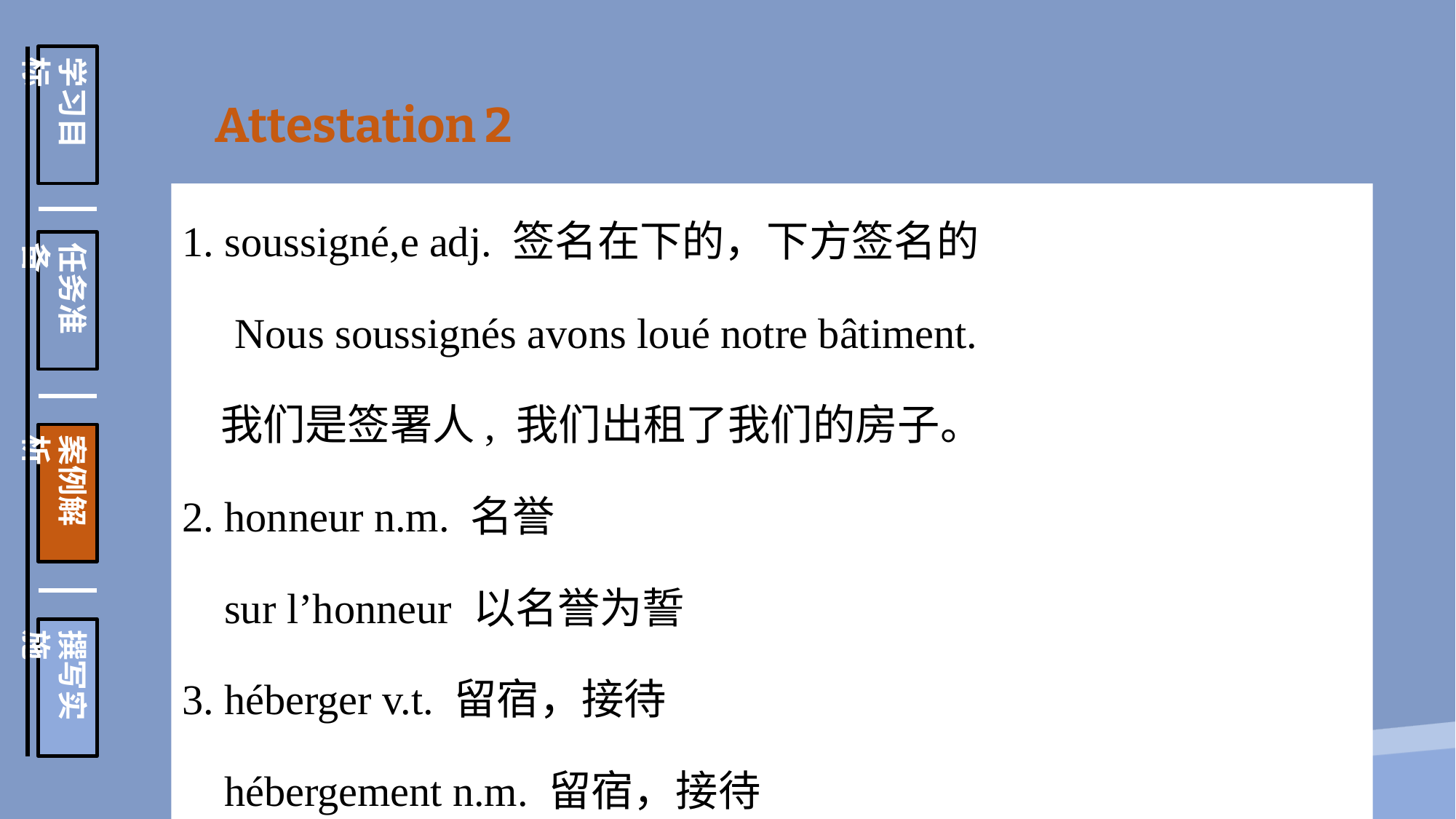

学习目标
任务准备
案例解析
撰写实施
Attestation 2
1. soussigné,e adj. 签名在下的，下方签名的
     Nous soussignés avons loué notre bâtiment.
   我们是签署人, 我们出租了我们的房子。
2. honneur n.m. 名誉
    sur l’honneur 以名誉为誓
3. héberger v.t. 留宿，接待
    hébergement n.m. 留宿，接待